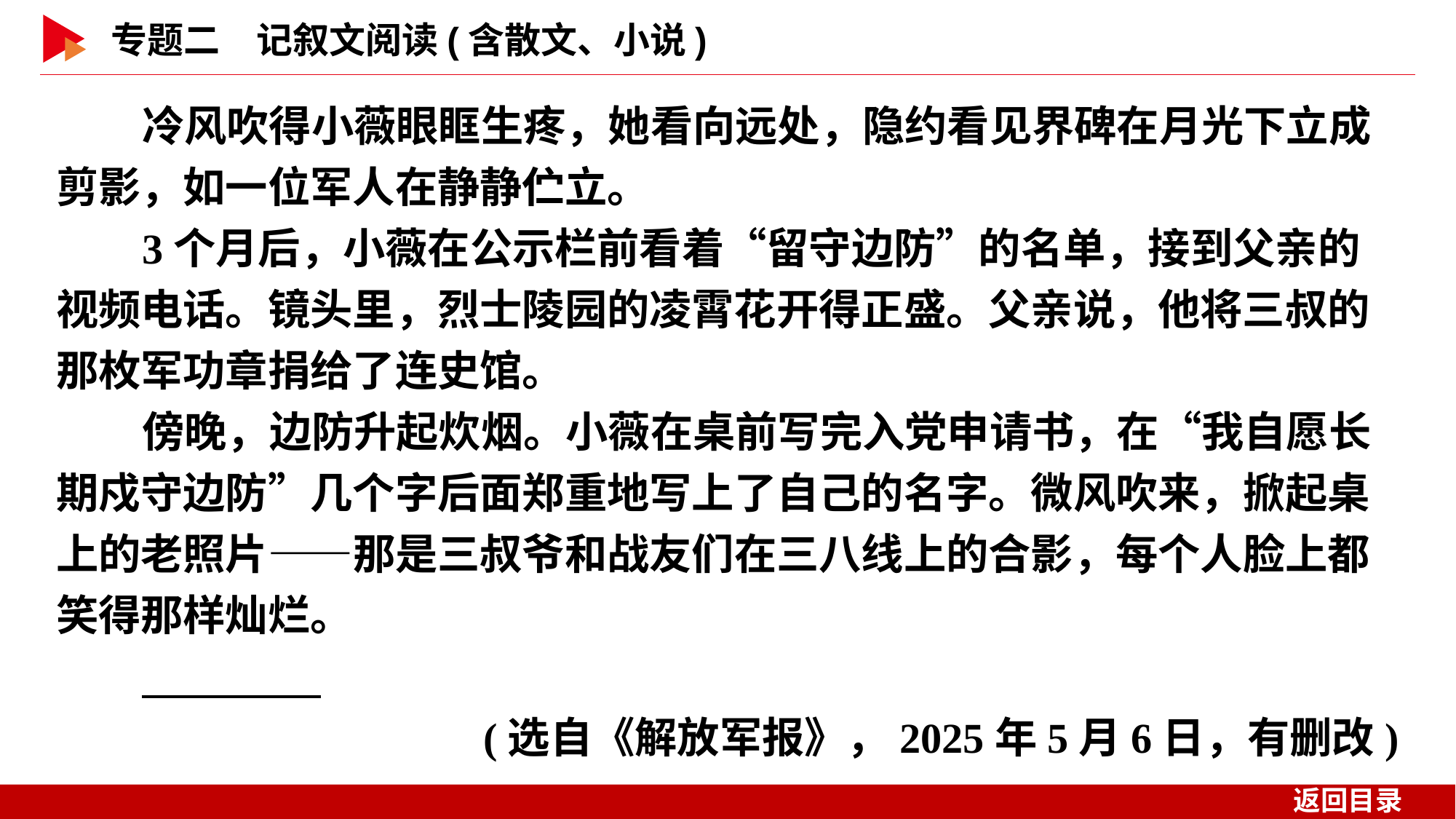

冷风吹得小薇眼眶生疼，她看向远处，隐约看见界碑在月光下立成剪影，如一位军人在静静伫立。
3个月后，小薇在公示栏前看着“留守边防”的名单，接到父亲的视频电话。镜头里，烈士陵园的凌霄花开得正盛。父亲说，他将三叔的那枚军功章捐给了连史馆。
傍晚，边防升起炊烟。小薇在桌前写完入党申请书，在“我自愿长期戍守边防”几个字后面郑重地写上了自己的名字。微风吹来，掀起桌上的老照片——那是三叔爷和战友们在三八线上的合影，每个人脸上都笑得那样灿烂。

(选自《解放军报》，2025年5月6日，有删改)